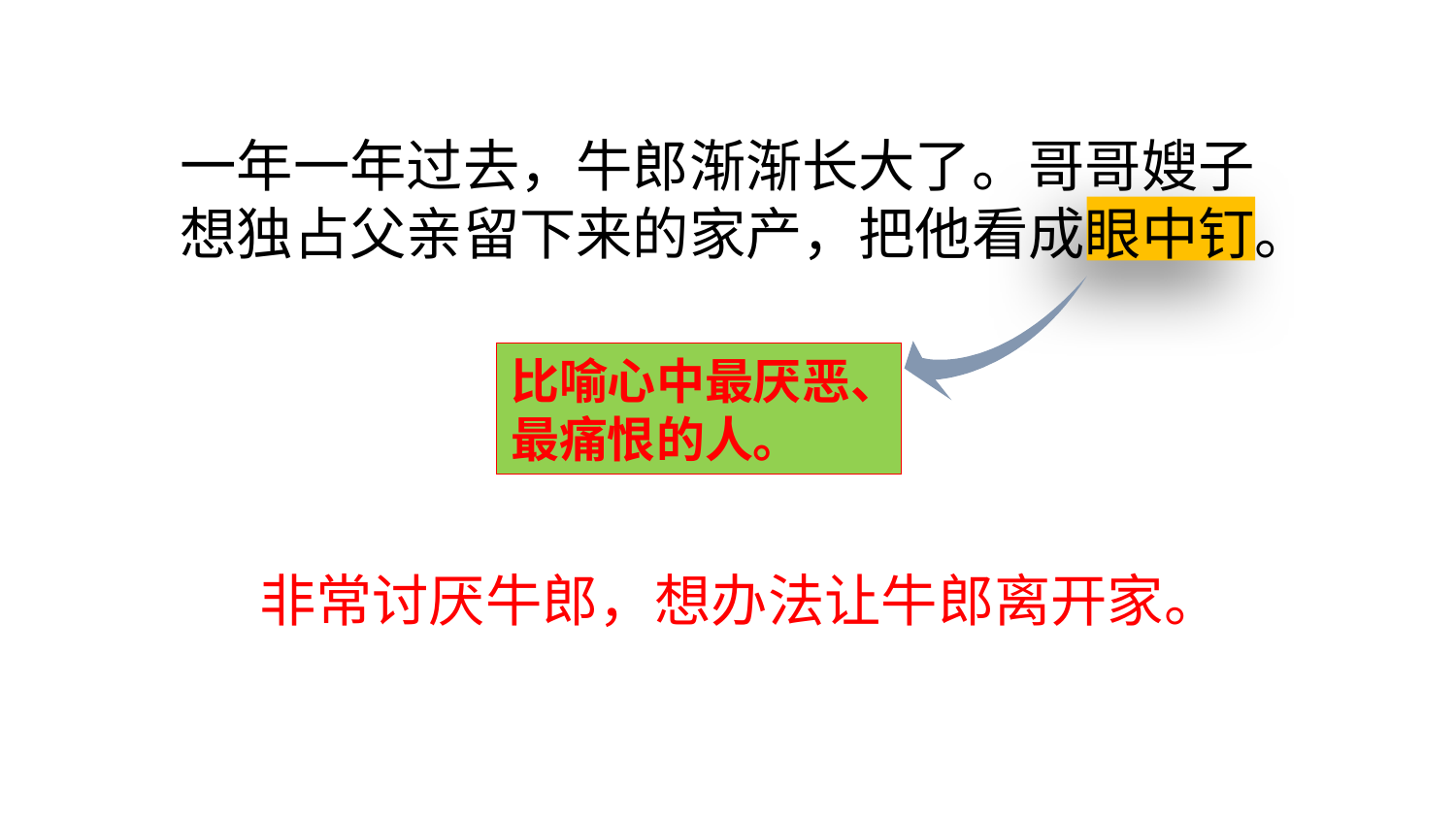

一年一年过去，牛郎渐渐长大了。哥哥嫂子想独占父亲留下来的家产，把他看成眼中钉。

比喻心中最厌恶、最痛恨的人。
非常讨厌牛郎，想办法让牛郎离开家。